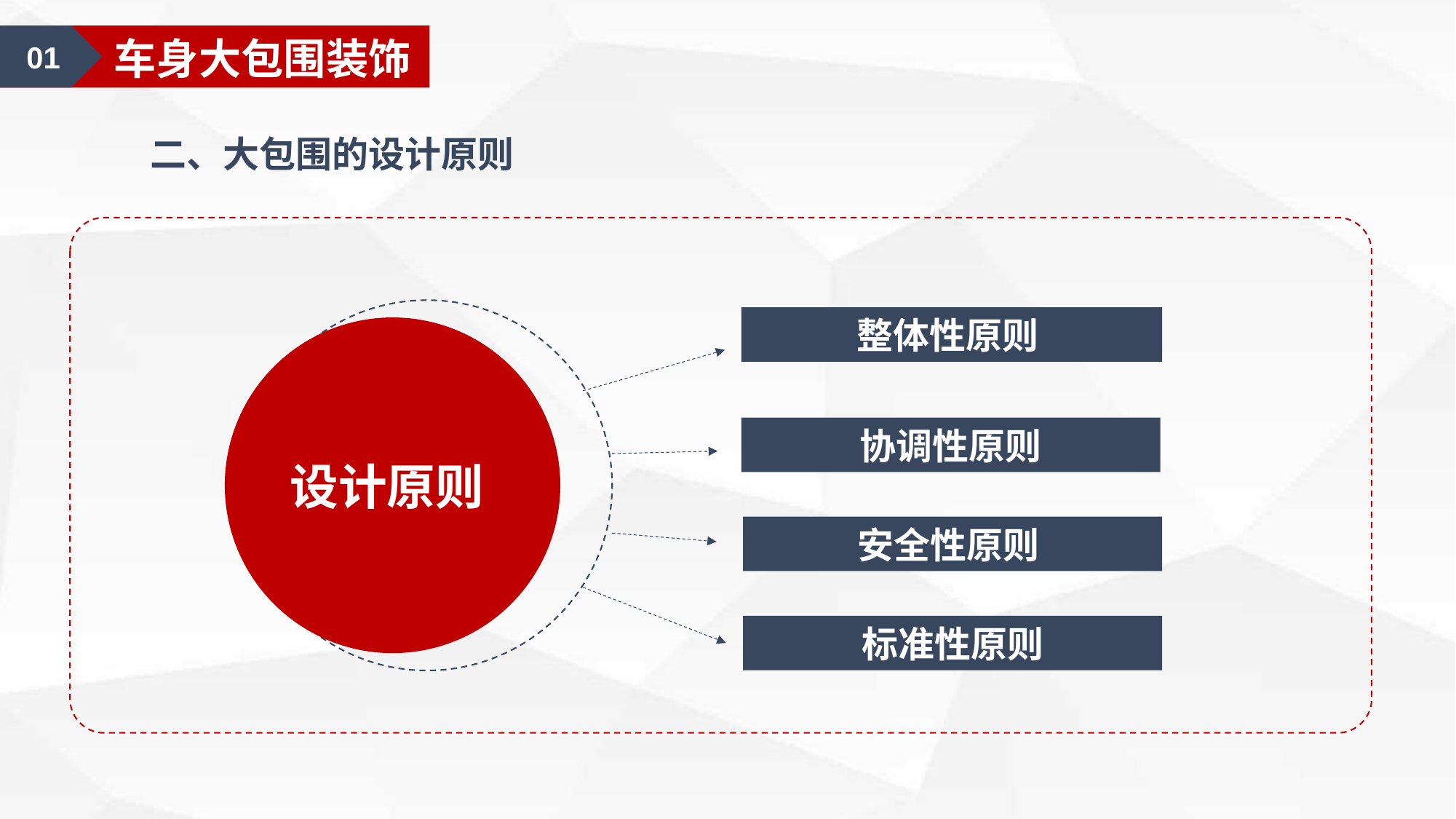

01
车身大包围装饰
二、大包围的设计原则

设计原则
整体性原则
协调性原则
安全性原则
标准性原则